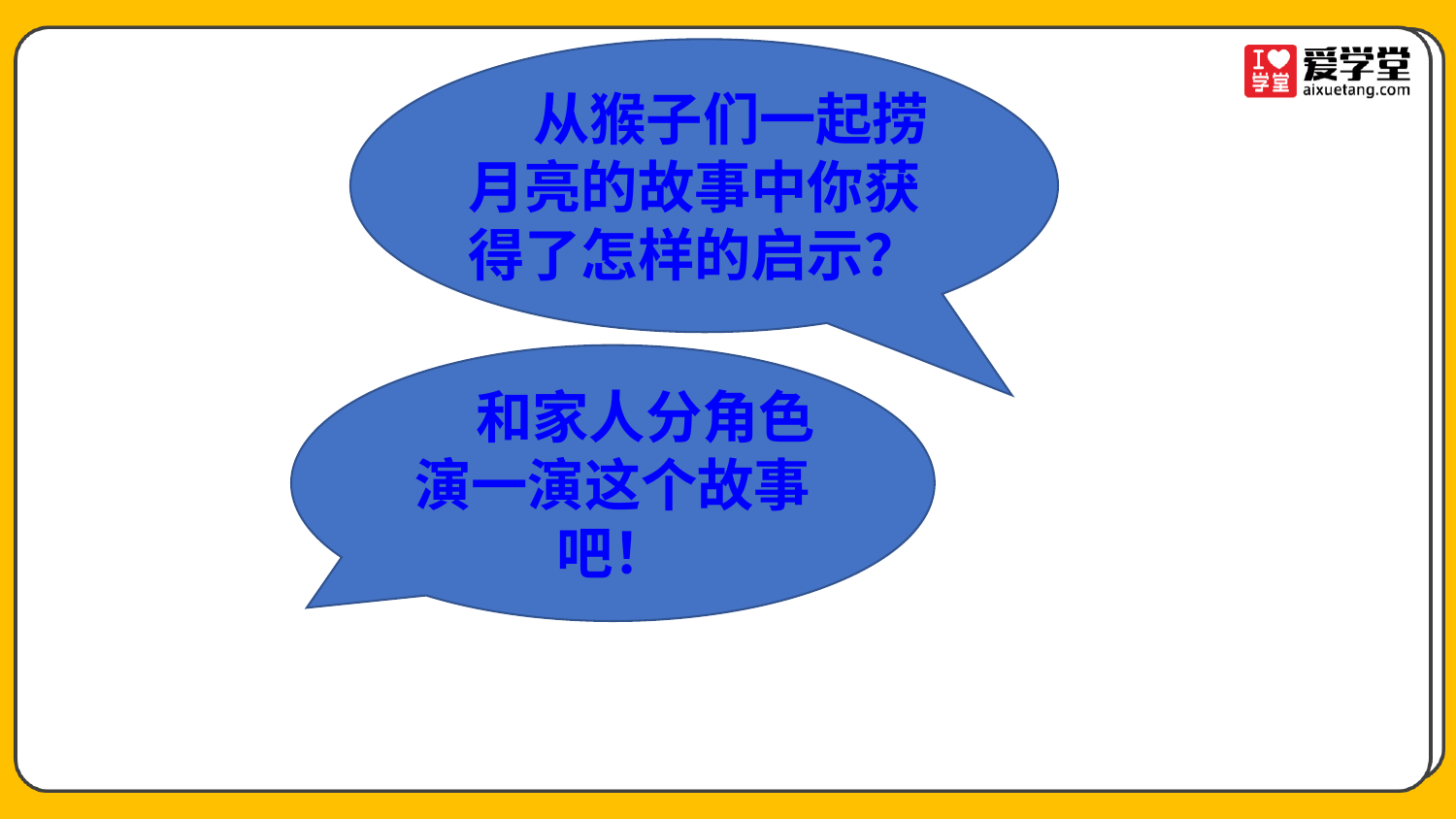

从猴子们一起捞月亮的故事中你获得了怎样的启示？
    和家人分角色演一演这个故事吧！